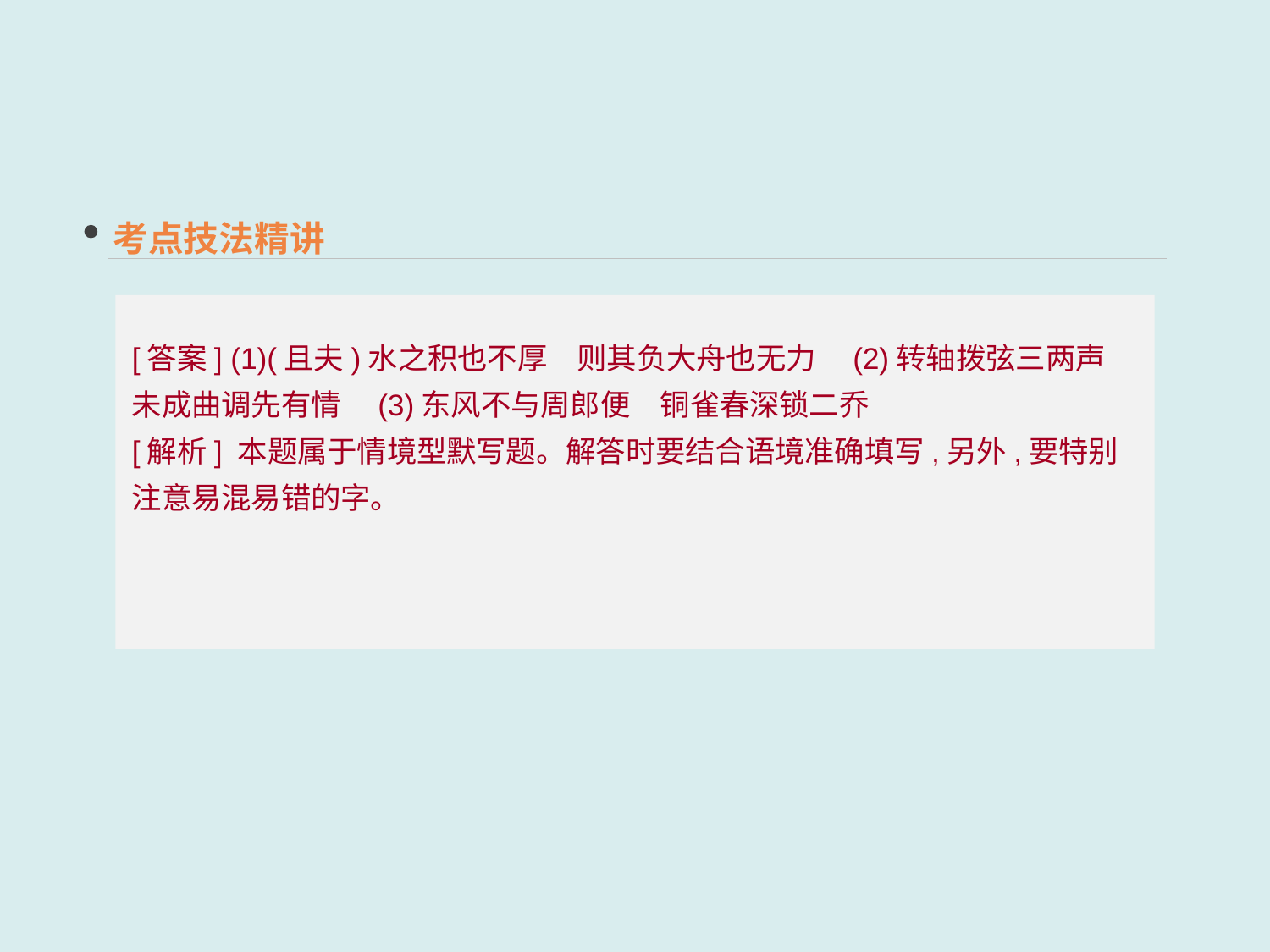

考点技法精讲

[答案] (1)(且夫)水之积也不厚　则其负大舟也无力　(2)转轴拨弦三两声　未成曲调先有情　(3)东风不与周郎便　铜雀春深锁二乔
[解析] 本题属于情境型默写题。解答时要结合语境准确填写,另外,要特别注意易混易错的字。